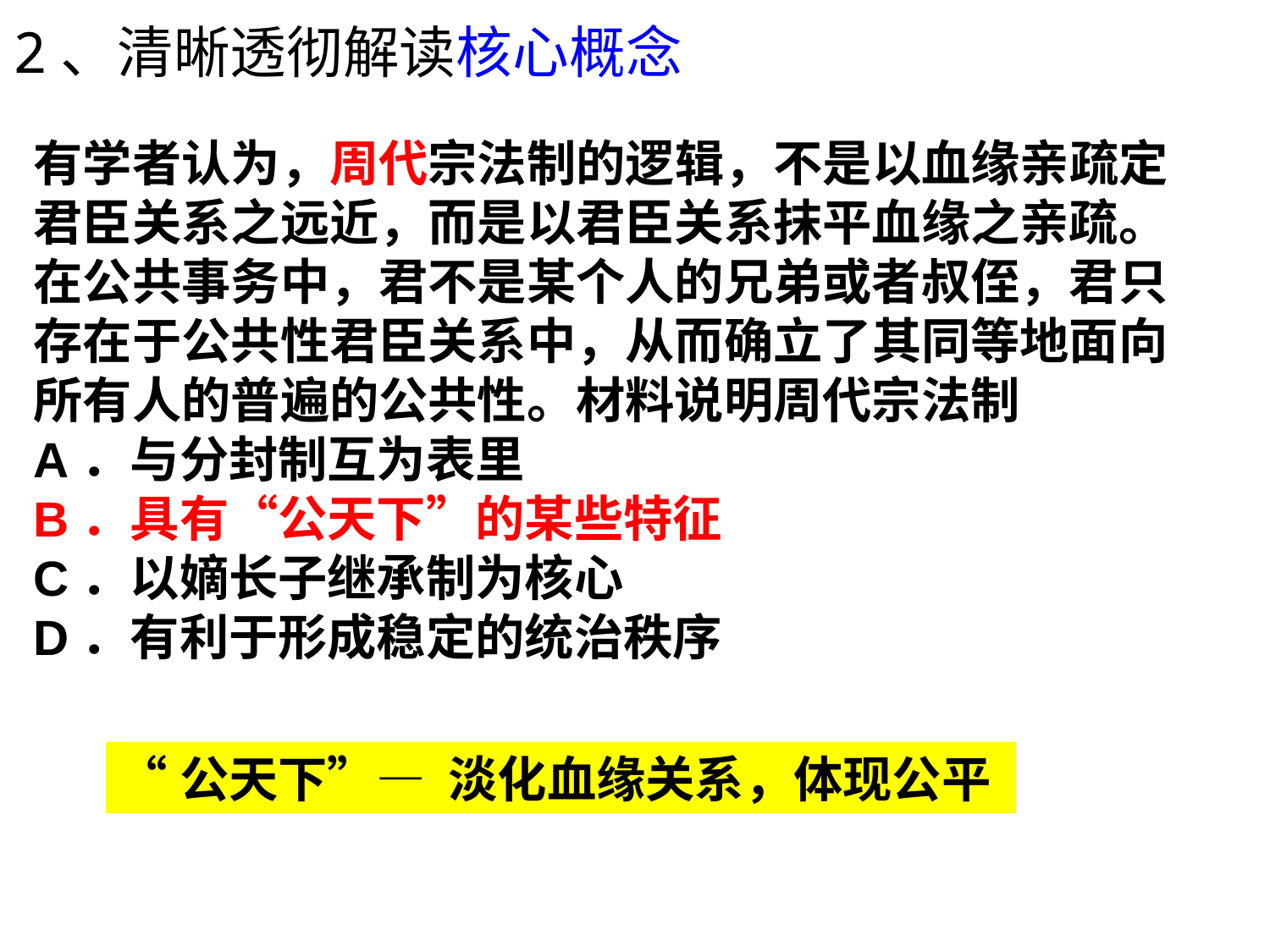

2、清晰透彻解读核心概念
有学者认为，周代宗法制的逻辑，不是以血缘亲疏定君臣关系之远近，而是以君臣关系抹平血缘之亲疏。在公共事务中，君不是某个人的兄弟或者叔侄，君只存在于公共性君臣关系中，从而确立了其同等地面向所有人的普遍的公共性。材料说明周代宗法制
A．与分封制互为表里
B．具有“公天下”的某些特征
C．以嫡长子继承制为核心
D．有利于形成稳定的统治秩序
“公天下”—  淡化血缘关系，体现公平